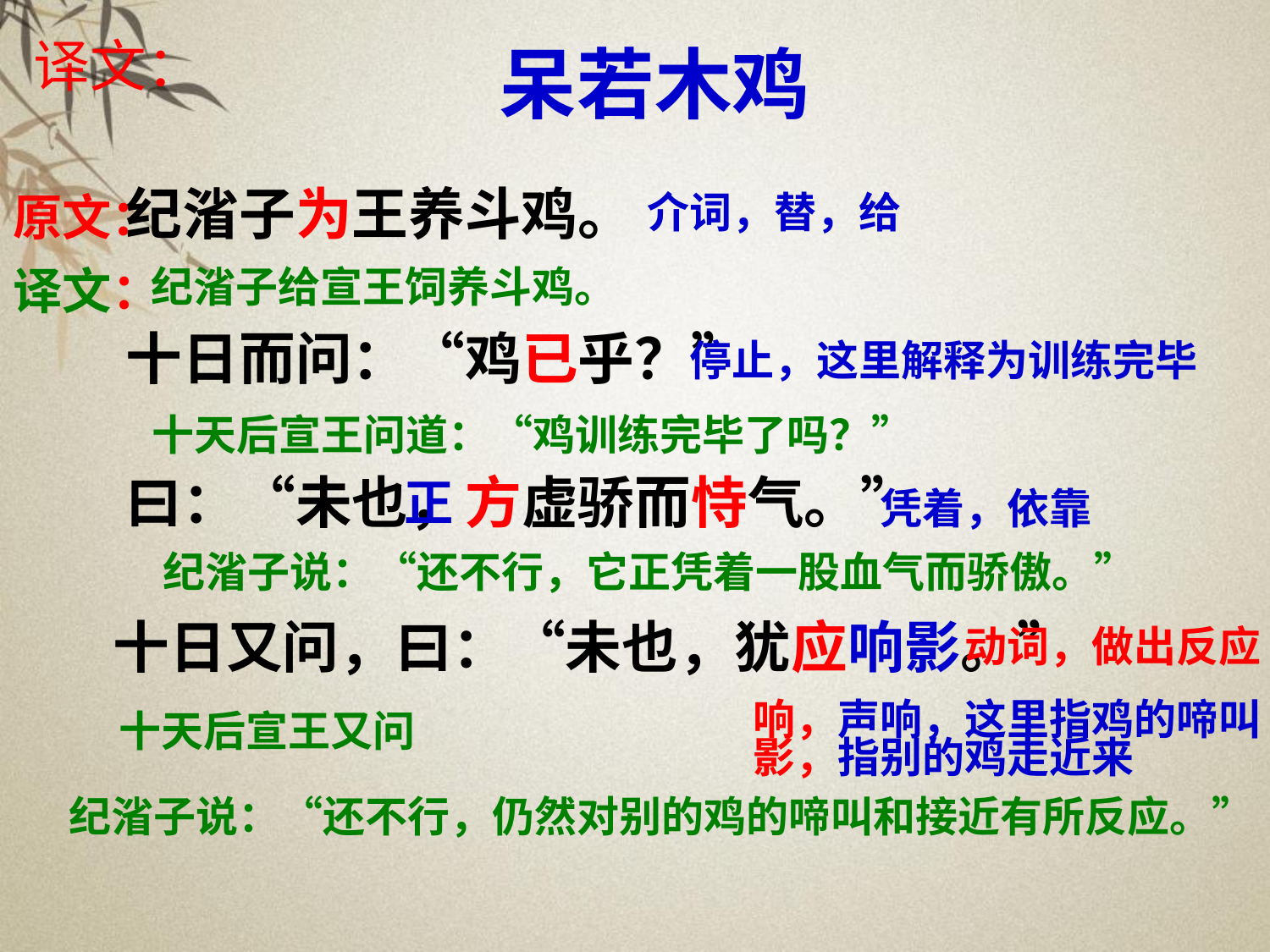

# 呆若木鸡
译文：
原文：
  纪渻子为王养斗鸡。

  十日而问：“鸡已乎？”

  曰：“未也，方虚骄而恃气。”

 十日又问，曰：“未也，犹应响影。”

介词，替，给
译文：
纪渻子给宣王饲养斗鸡。
停止，这里解释为训练完毕
十天后宣王问道：“鸡训练完毕了吗？”
正
凭着，依靠
纪渻子说：“还不行，它正凭着一股血气而骄傲。”
动词，做出反应
十天后宣王又问
响，声响，这里指鸡的啼叫
影，指别的鸡走近来
纪渻子说：“还不行，仍然对别的鸡的啼叫和接近有所反应。”